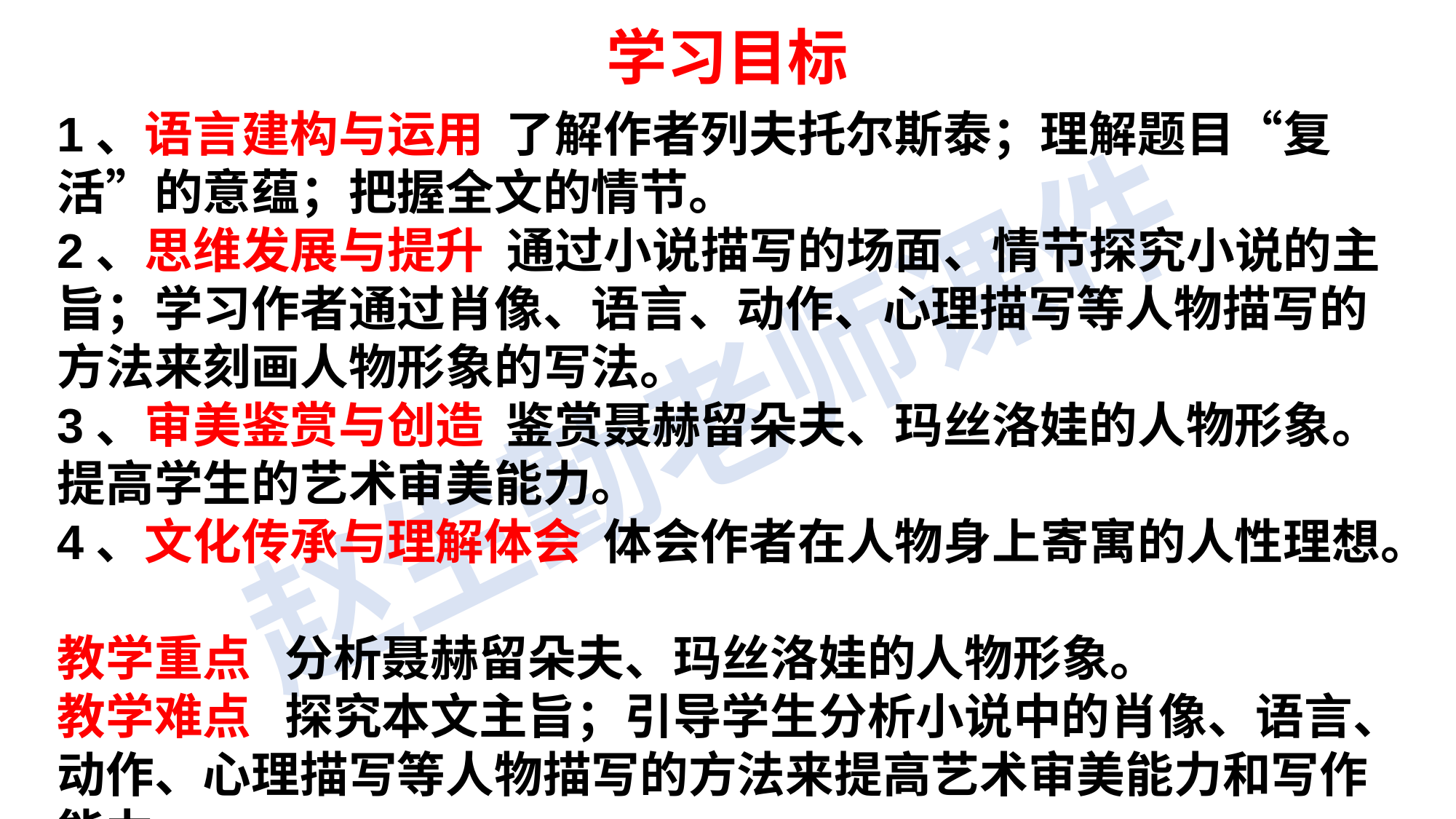

学习目标
1、语言建构与运用  了解作者列夫托尔斯泰；理解题目“复活”的意蕴；把握全文的情节。
2、思维发展与提升  通过小说描写的场面、情节探究小说的主旨；学习作者通过肖像、语言、动作、心理描写等人物描写的方法来刻画人物形象的写法。
3、审美鉴赏与创造  鉴赏聂赫留朵夫、玛丝洛娃的人物形象。提高学生的艺术审美能力。
4、文化传承与理解体会  体会作者在人物身上寄寓的人性理想。
教学重点   分析聂赫留朵夫、玛丝洛娃的人物形象。
教学难点   探究本文主旨；引导学生分析小说中的肖像、语言、动作、心理描写等人物描写的方法来提高艺术审美能力和写作能力。